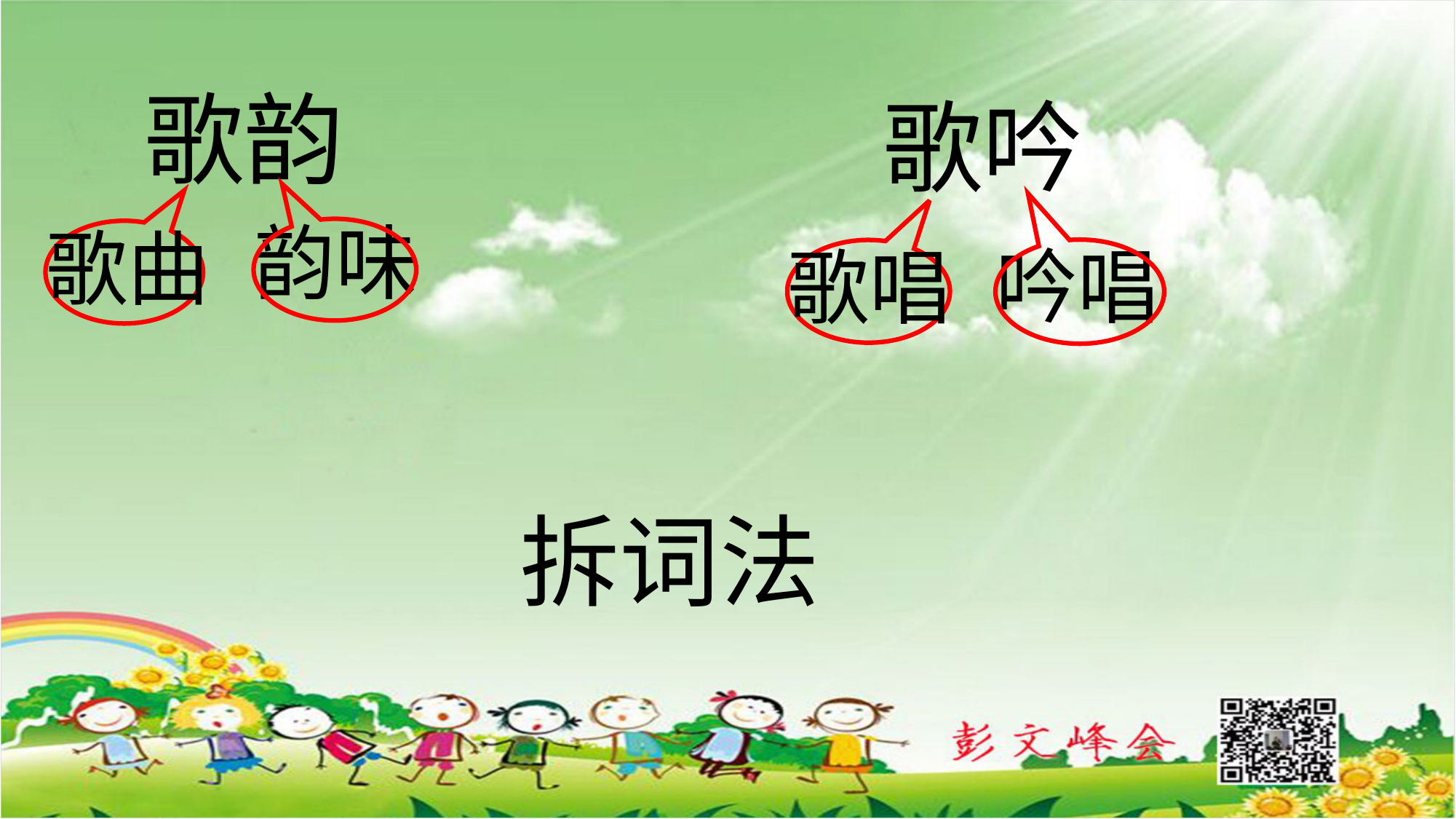

歌韵
歌吟
韵味
歌曲

吟唱
歌唱

拆词法